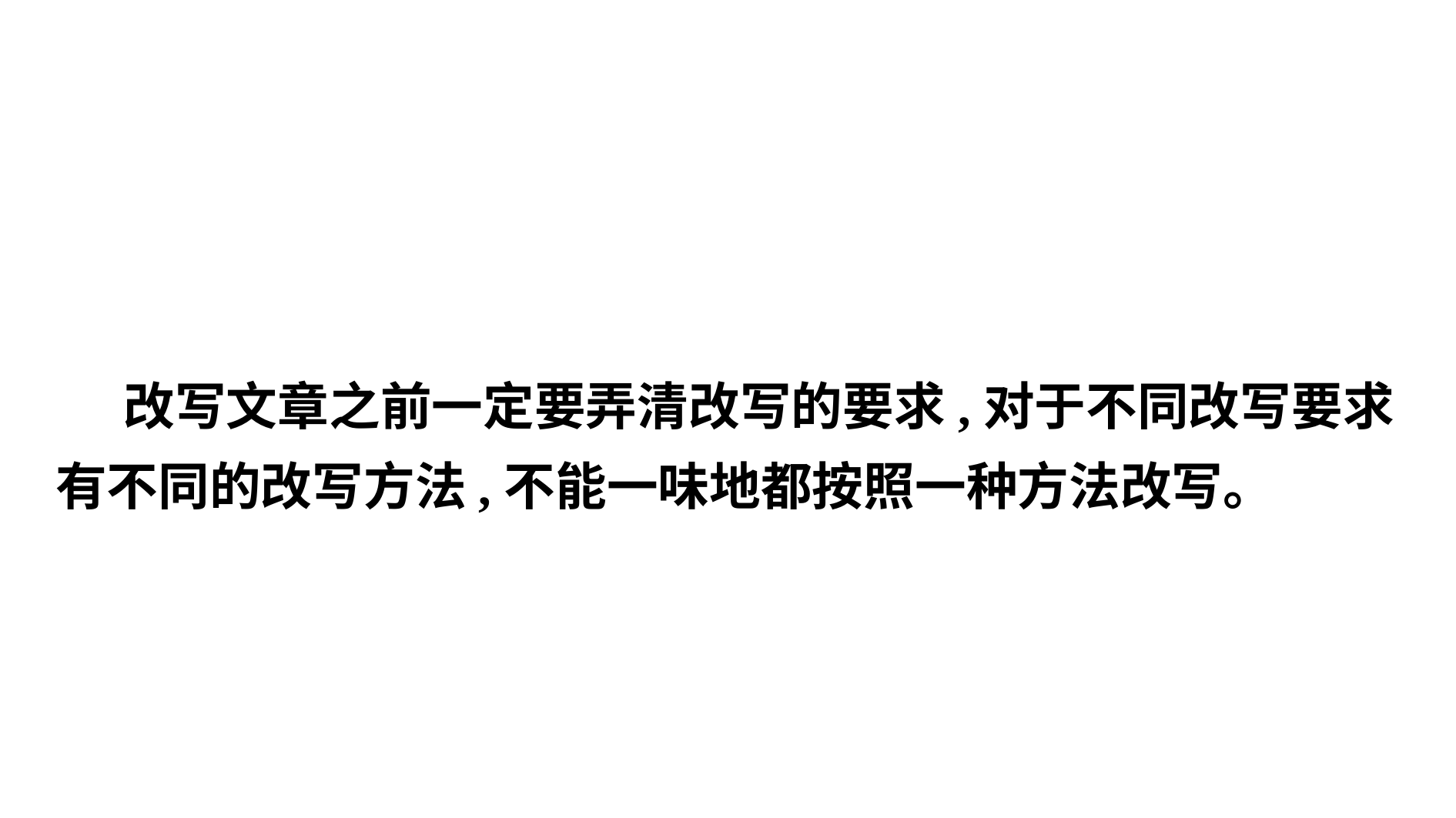

改写文章之前一定要弄清改写的要求,对于不同改写要求有不同的改写方法,不能一味地都按照一种方法改写。